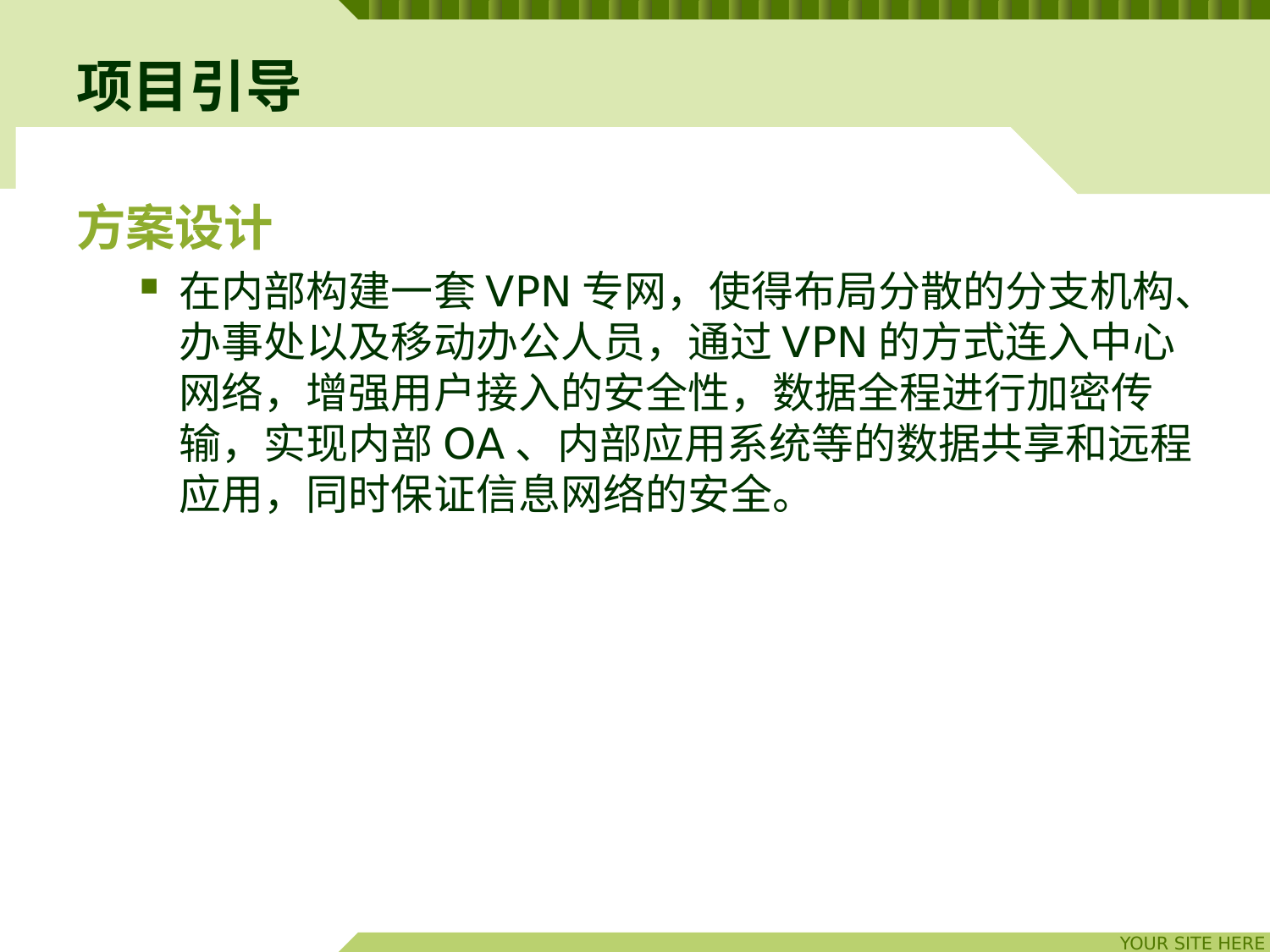

# 项目引导
方案设计
在内部构建一套VPN专网，使得布局分散的分支机构、办事处以及移动办公人员，通过VPN的方式连入中心网络，增强用户接入的安全性，数据全程进行加密传输，实现内部OA、内部应用系统等的数据共享和远程应用，同时保证信息网络的安全。